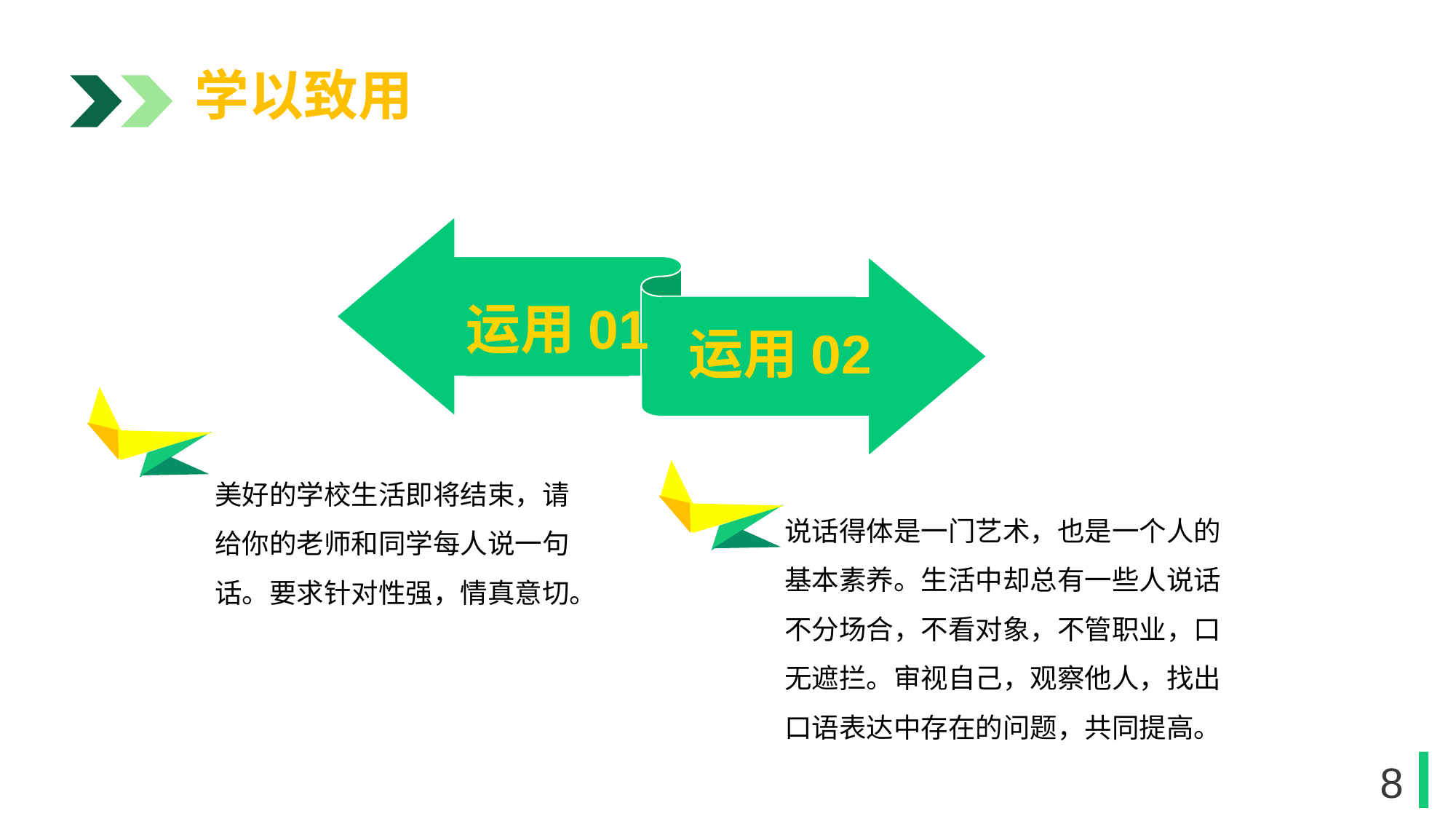

学以致用

运用01
运用02
1

美好的学校生活即将结束，请给你的老师和同学每人说一句话。要求针对性强，情真意切。
说话得体是一门艺术，也是一个人的基本素养。生活中却总有一些人说话不分场合，不看对象，不管职业，口无遮拦。审视自己，观察他人，找出口语表达中存在的问题，共同提高。
1
8